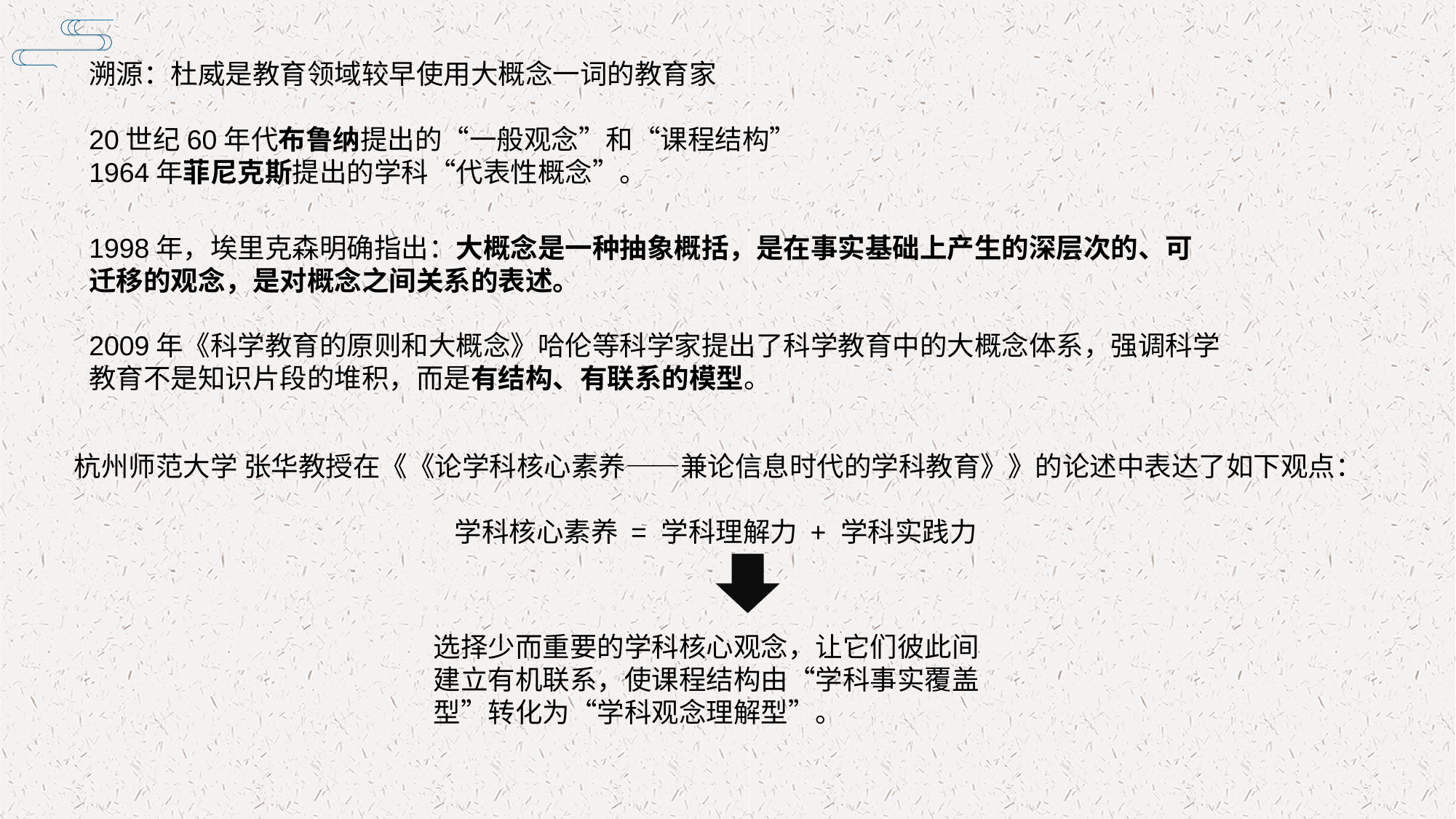

溯源：杜威是教育领域较早使用大概念一词的教育家

20世纪60年代布鲁纳提出的“一般观念”和“课程结构”
1964年菲尼克斯提出的学科“代表性概念”。
1998年，埃里克森明确指出：大概念是一种抽象概括，是在事实基础上产生的深层次的、可迁移的观念，是对概念之间关系的表述。
2009年《科学教育的原则和大概念》哈伦等科学家提出了科学教育中的大概念体系，强调科学教育不是知识片段的堆积，而是有结构、有联系的模型。
杭州师范大学 张华教授在《《论学科核心素养——兼论信息时代的学科教育》》的论述中表达了如下观点：

学科核心素养 = 学科理解力 + 学科实践力

选择少而重要的学科核心观念，让它们彼此间建立有机联系，使课程结构由“学科事实覆盖型”转化为“学科观念理解型”。